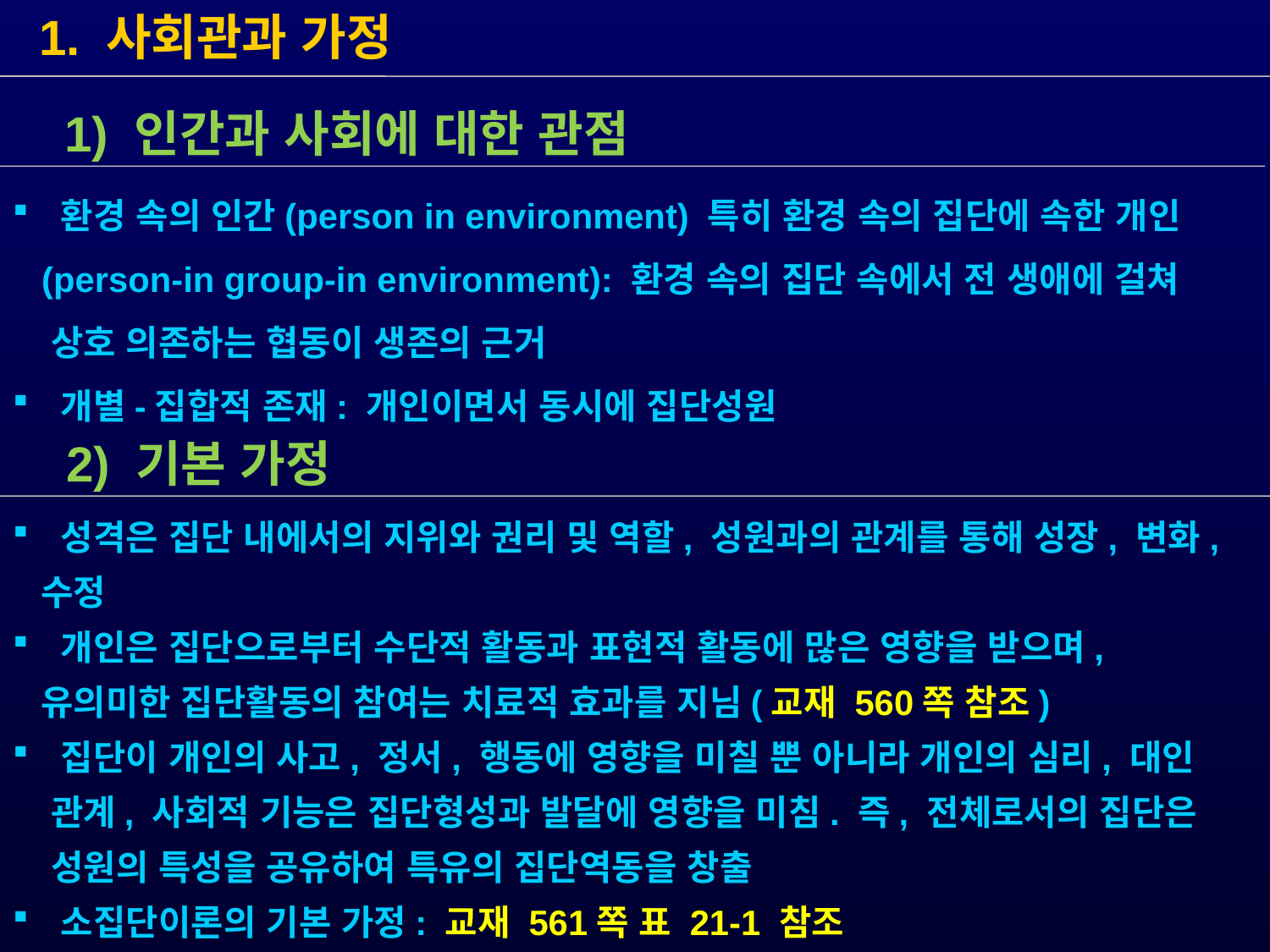

1. 사회관과 가정

 성격은 집단 내에서의 지위와 권리 및 역할, 성원과의 관계를 통해 성장, 변화,
  수정
 개인은 집단으로부터 수단적 활동과 표현적 활동에 많은 영향을 받으며,
  유의미한 집단활동의 참여는 치료적 효과를 지님(교재 560쪽 참조)
 집단이 개인의 사고, 정서, 행동에 영향을 미칠 뿐 아니라 개인의 심리, 대인
   관계, 사회적 기능은 집단형성과 발달에 영향을 미침. 즉, 전체로서의 집단은
   성원의 특성을 공유하여 특유의 집단역동을 창출
 소집단이론의 기본 가정: 교재 561쪽 표 21-1 참조
  1) 인간과 사회에 대한 관점

 환경 속의 인간(person in environment) 특히 환경 속의 집단에 속한 개인
   (person-in group-in environment): 환경 속의 집단 속에서 전 생애에 걸쳐
   상호 의존하는 협동이 생존의 근거
 개별-집합적 존재: 개인이면서 동시에 집단성원
   2) 기본 가정